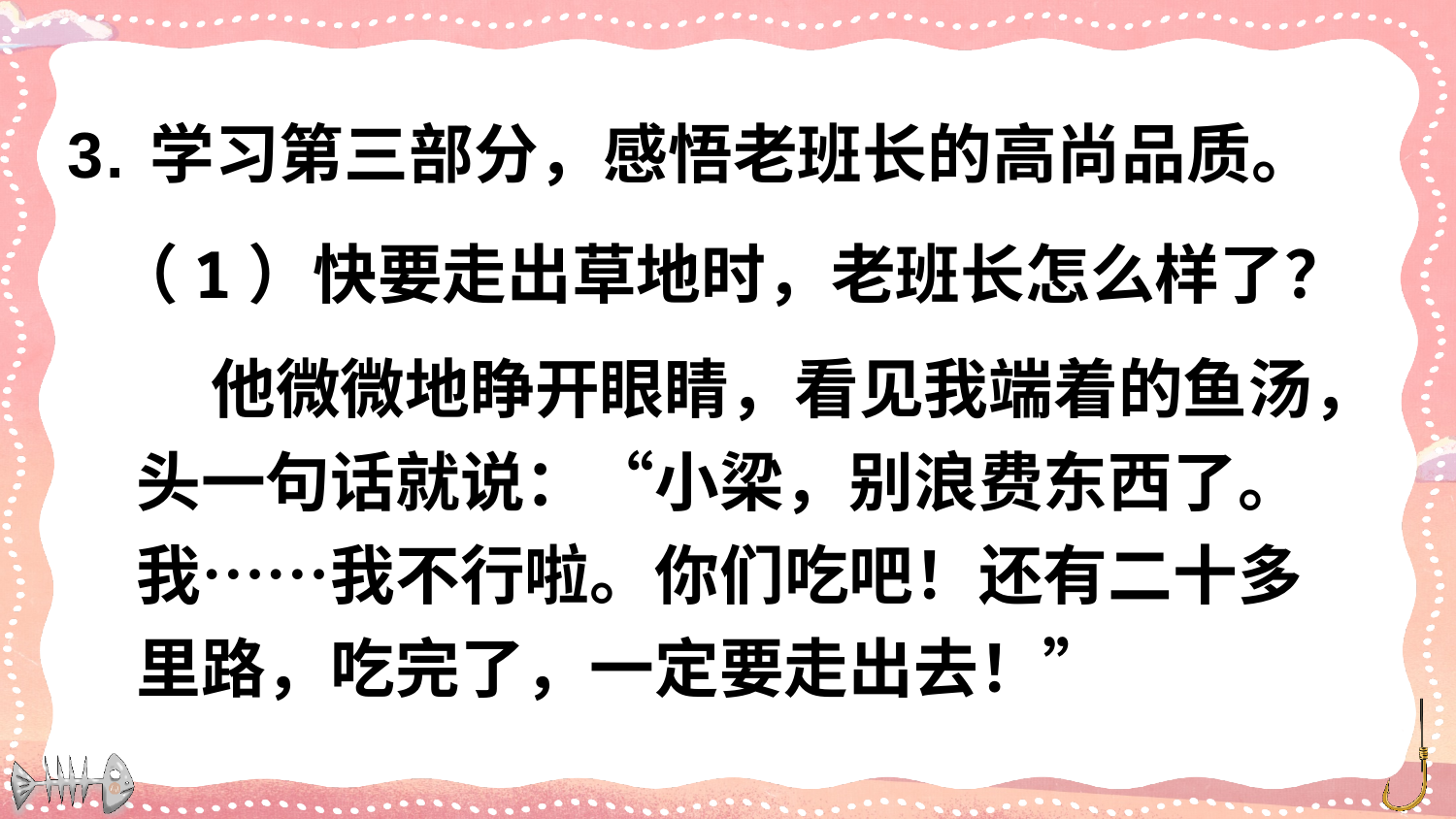

学习第三部分，感悟老班长的高尚品质。
（1）快要走出草地时，老班长怎么样了？
    他微微地睁开眼睛，看见我端着的鱼汤，头一句话就说：“小梁，别浪费东西了。我……我不行啦。你们吃吧！还有二十多里路，吃完了，一定要走出去！”